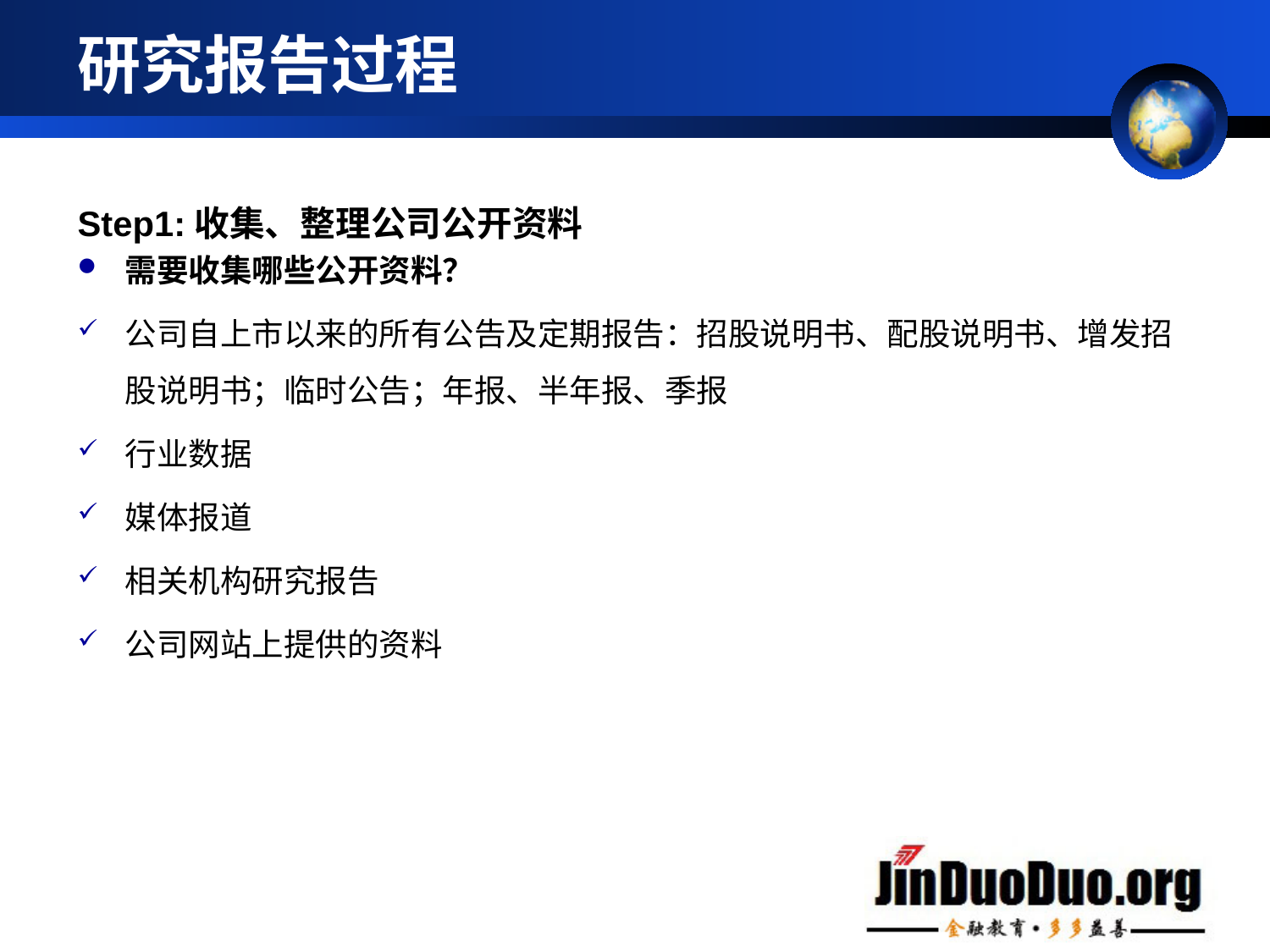

# 研究报告过程
Step1:收集、整理公司公开资料
需要收集哪些公开资料？
公司自上市以来的所有公告及定期报告：招股说明书、配股说明书、增发招股说明书；临时公告；年报、半年报、季报
行业数据
媒体报道
相关机构研究报告
公司网站上提供的资料